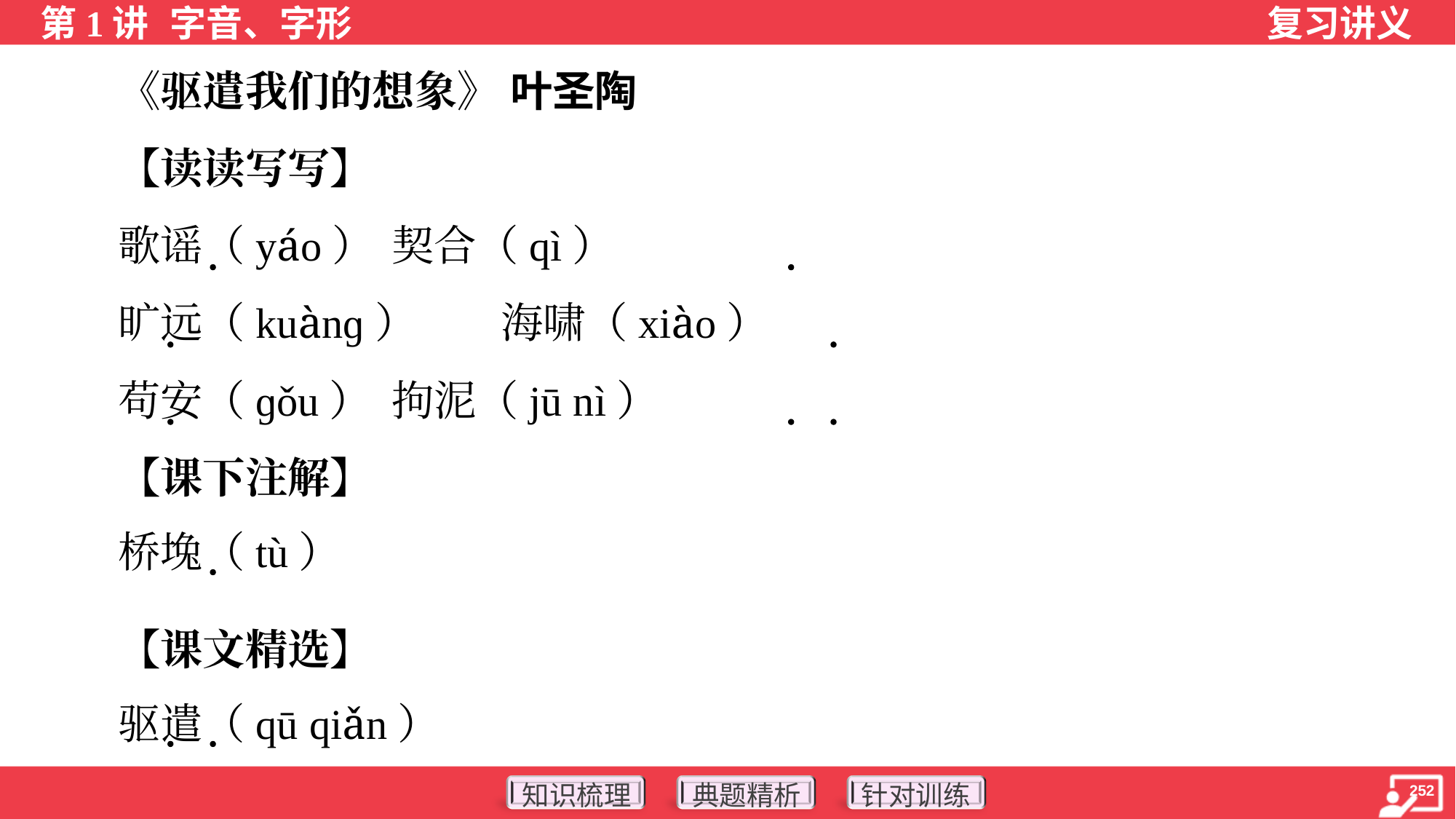

《驱遣我们的想象》 叶圣陶
    【读读写写】
    歌谣（yáo）	契合（qì）
    旷远（kuànɡ）	海啸（xiào）
    苟安（ɡǒu）	拘泥（jū nì）
    【课下注解】
    桥堍（tù）

    【课文精选】
    驱遣（qū qiǎn）